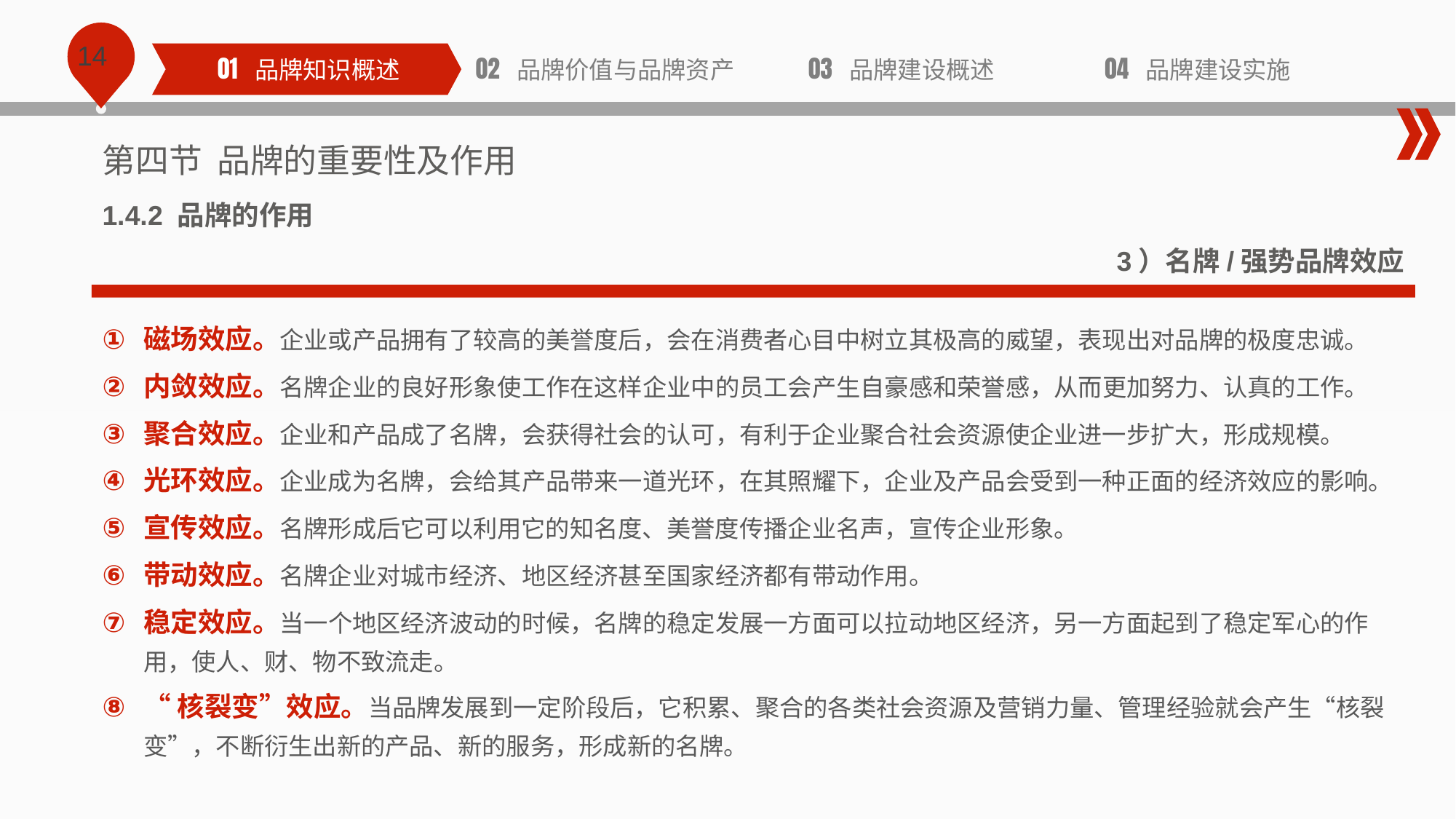

01  品牌知识概述
02  品牌价值与品牌资产
03  品牌建设概述
04  品牌建设实施
第四节  品牌的重要性及作用
1.4.2 品牌的作用
3）名牌/强势品牌效应

磁场效应。企业或产品拥有了较高的美誉度后，会在消费者心目中树立其极高的威望，表现出对品牌的极度忠诚。
内敛效应。名牌企业的良好形象使工作在这样企业中的员工会产生自豪感和荣誉感，从而更加努力、认真的工作。
聚合效应。企业和产品成了名牌，会获得社会的认可，有利于企业聚合社会资源使企业进一步扩大，形成规模。
光环效应。企业成为名牌，会给其产品带来一道光环，在其照耀下，企业及产品会受到一种正面的经济效应的影响。
宣传效应。名牌形成后它可以利用它的知名度、美誉度传播企业名声，宣传企业形象。
带动效应。名牌企业对城市经济、地区经济甚至国家经济都有带动作用。
稳定效应。当一个地区经济波动的时候，名牌的稳定发展一方面可以拉动地区经济，另一方面起到了稳定军心的作用，使人、财、物不致流走。
“核裂变”效应。当品牌发展到一定阶段后，它积累、聚合的各类社会资源及营销力量、管理经验就会产生“核裂变”，不断衍生出新的产品、新的服务，形成新的名牌。